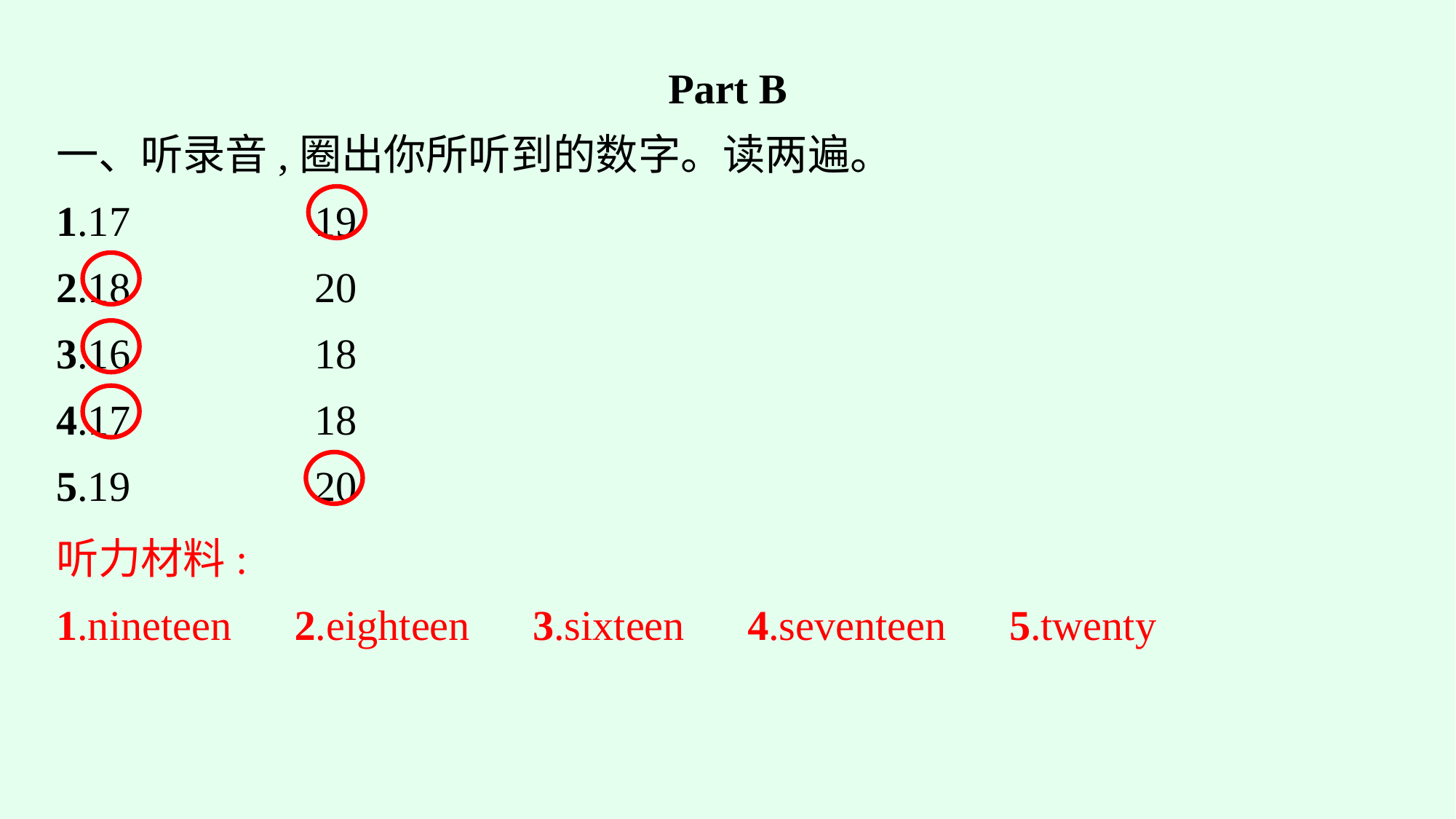

Part B
一、听录音,圈出你所听到的数字。读两遍。
1.17　　　　	19
2.18　　　　	20
3.16		18
4.17		18
5.19		20

听力材料:
1.nineteen　2.eighteen　3.sixteen　4.seventeen　5.twenty